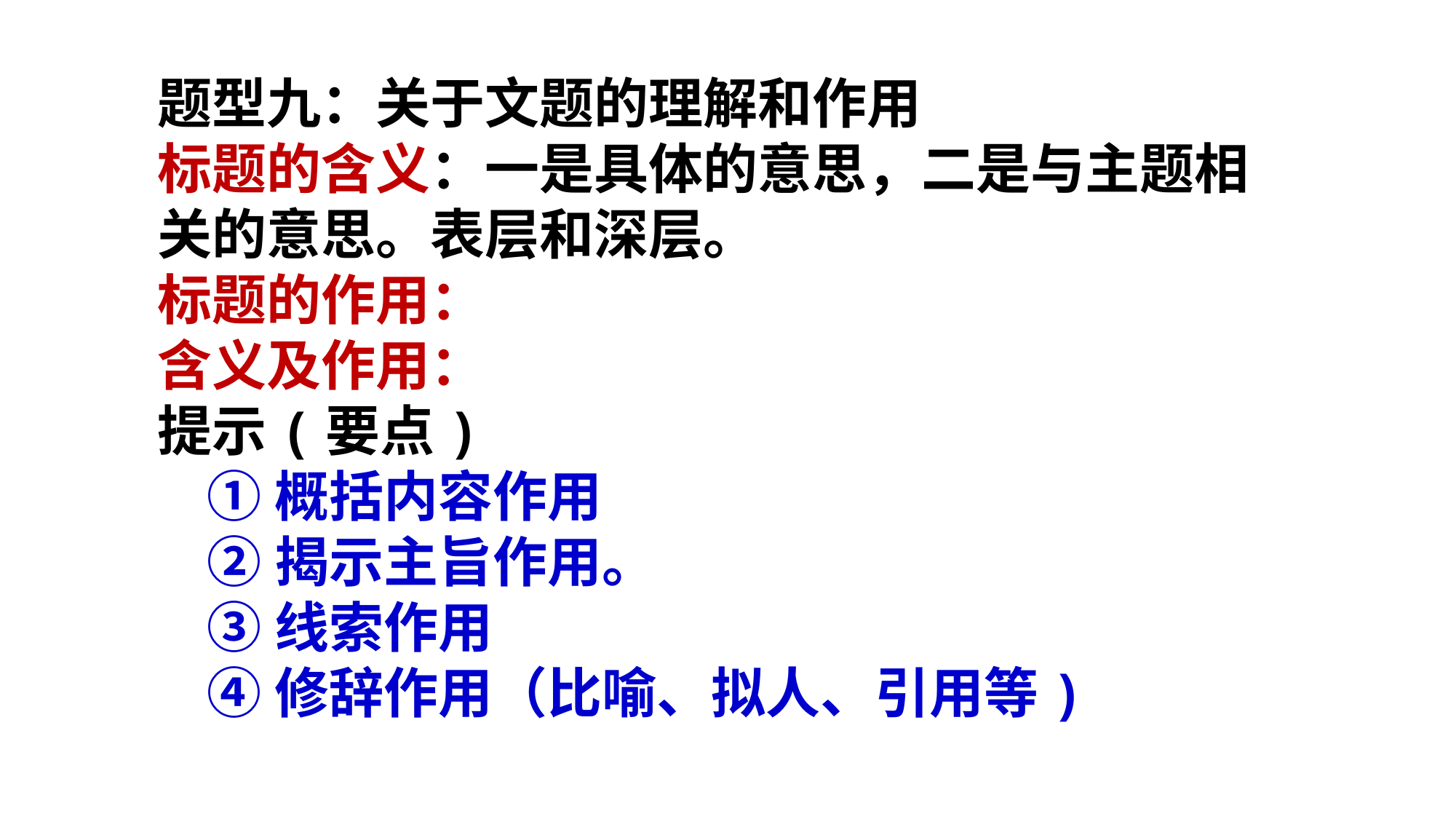

题型九：关于文题的理解和作用
标题的含义：一是具体的意思，二是与主题相关的意思。表层和深层。
标题的作用：
含义及作用：
提示(要点)
    ①概括内容作用
    ②揭示主旨作用。
    ③线索作用
    ④修辞作用（比喻、拟人、引用等)
28